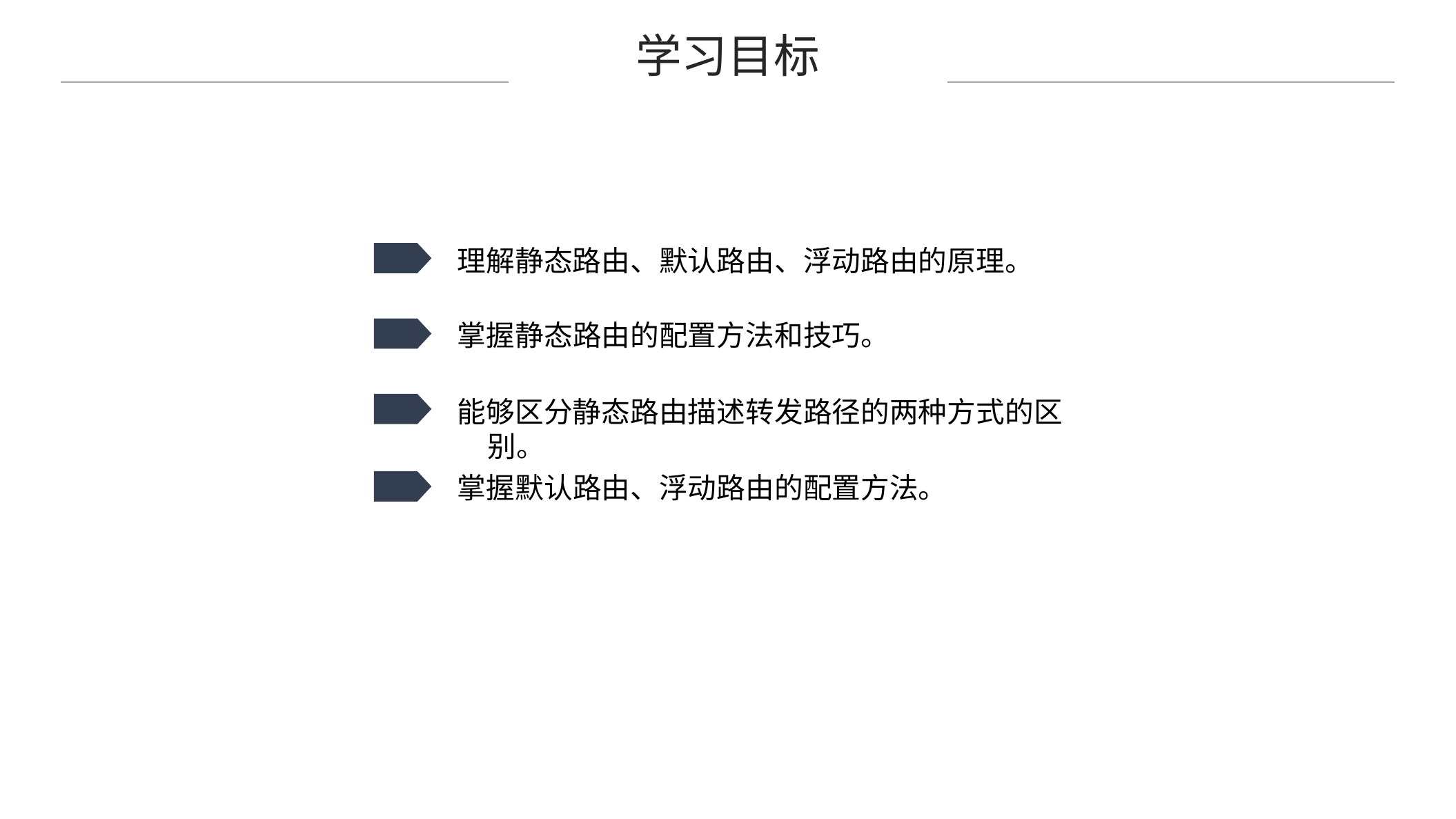

学习目标
理解静态路由、默认路由、浮动路由的原理。

掌握静态路由的配置方法和技巧。

能够区分静态路由描述转发路径的两种方式的区别。

掌握默认路由、浮动路由的配置方法。